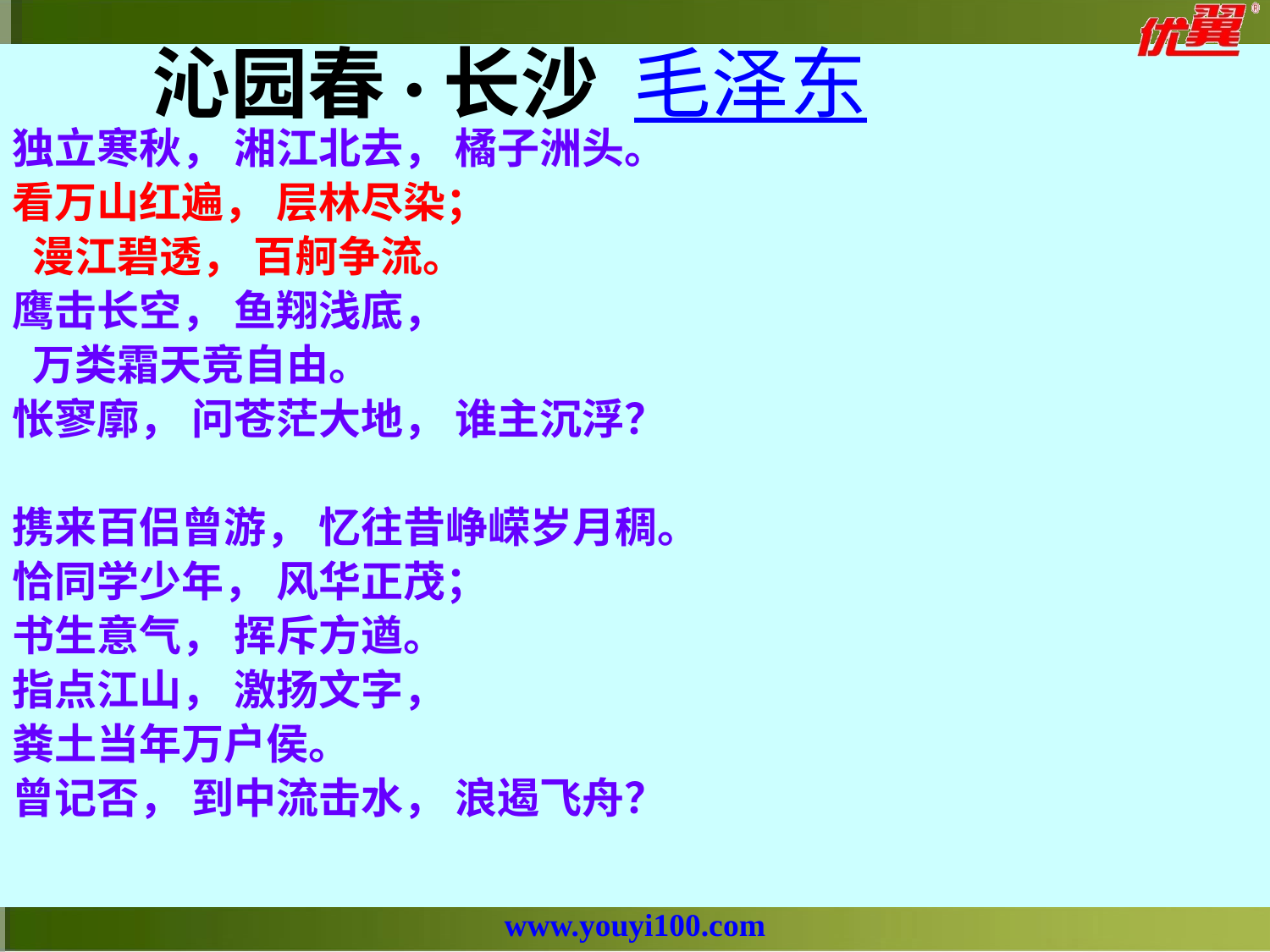

沁园春·长沙  毛泽东
独立寒秋， 湘江北去， 橘子洲头。
看万山红遍， 层林尽染；
 漫江碧透， 百舸争流。
鹰击长空， 鱼翔浅底，
 万类霜天竞自由。
怅寥廓， 问苍茫大地， 谁主沉浮？

携来百侣曾游， 忆往昔峥嵘岁月稠。
恰同学少年， 风华正茂；
书生意气， 挥斥方遒。
指点江山， 激扬文字，
粪土当年万户侯。
曾记否， 到中流击水， 浪遏飞舟？